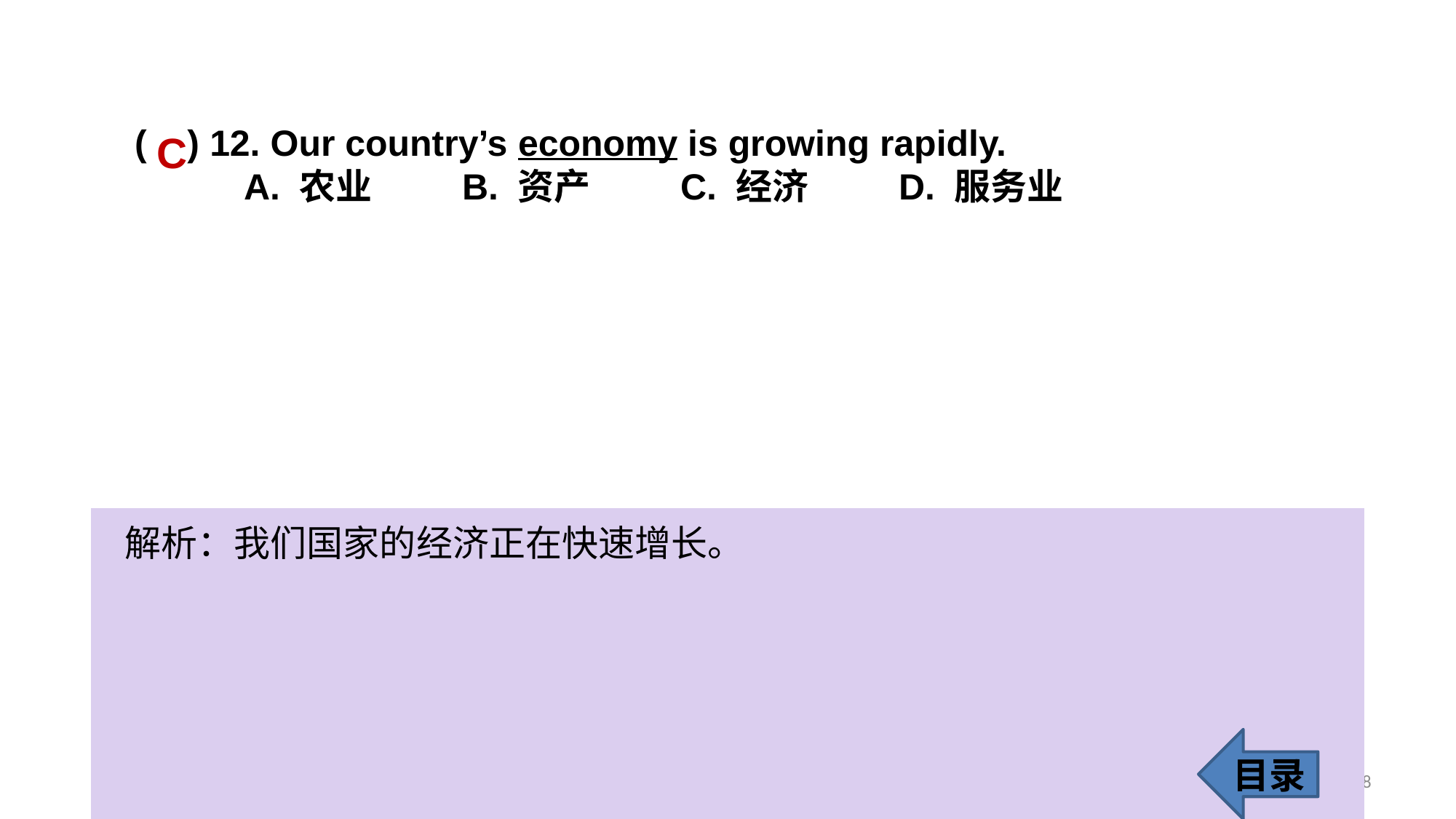

(    ) 12. Our country’s economy is growing rapidly.
	A. 农业  	B. 资产 	C. 经济 	D. 服务业
C

解析：我们国家的经济正在快速增长。
目录
18